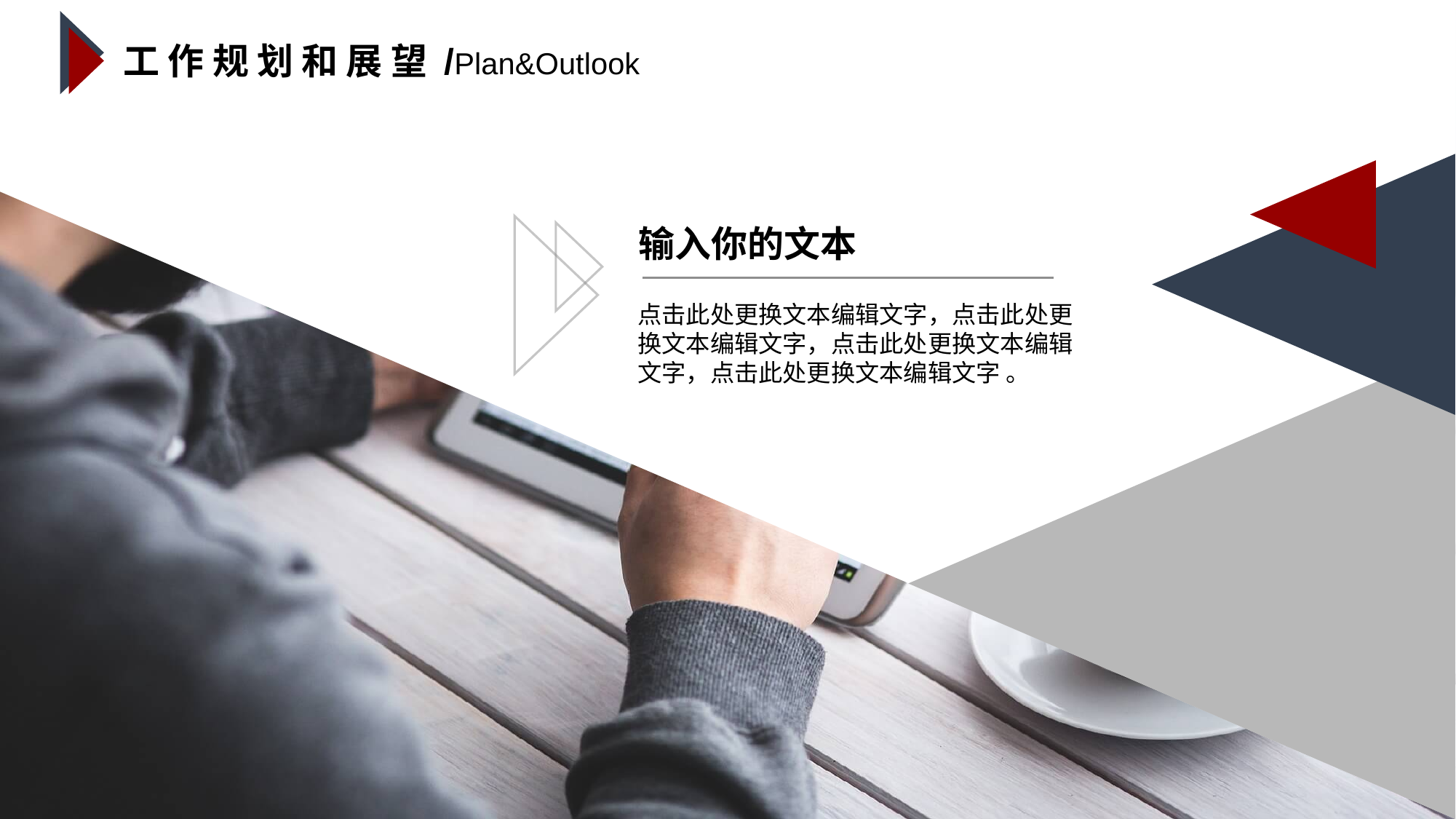

工 作 规 划 和 展 望 /Plan&Outlook

输入你的文本

点击此处更换文本编辑文字，点击此处更换文本编辑文字，点击此处更换文本编辑文字，点击此处更换文本编辑文字 。